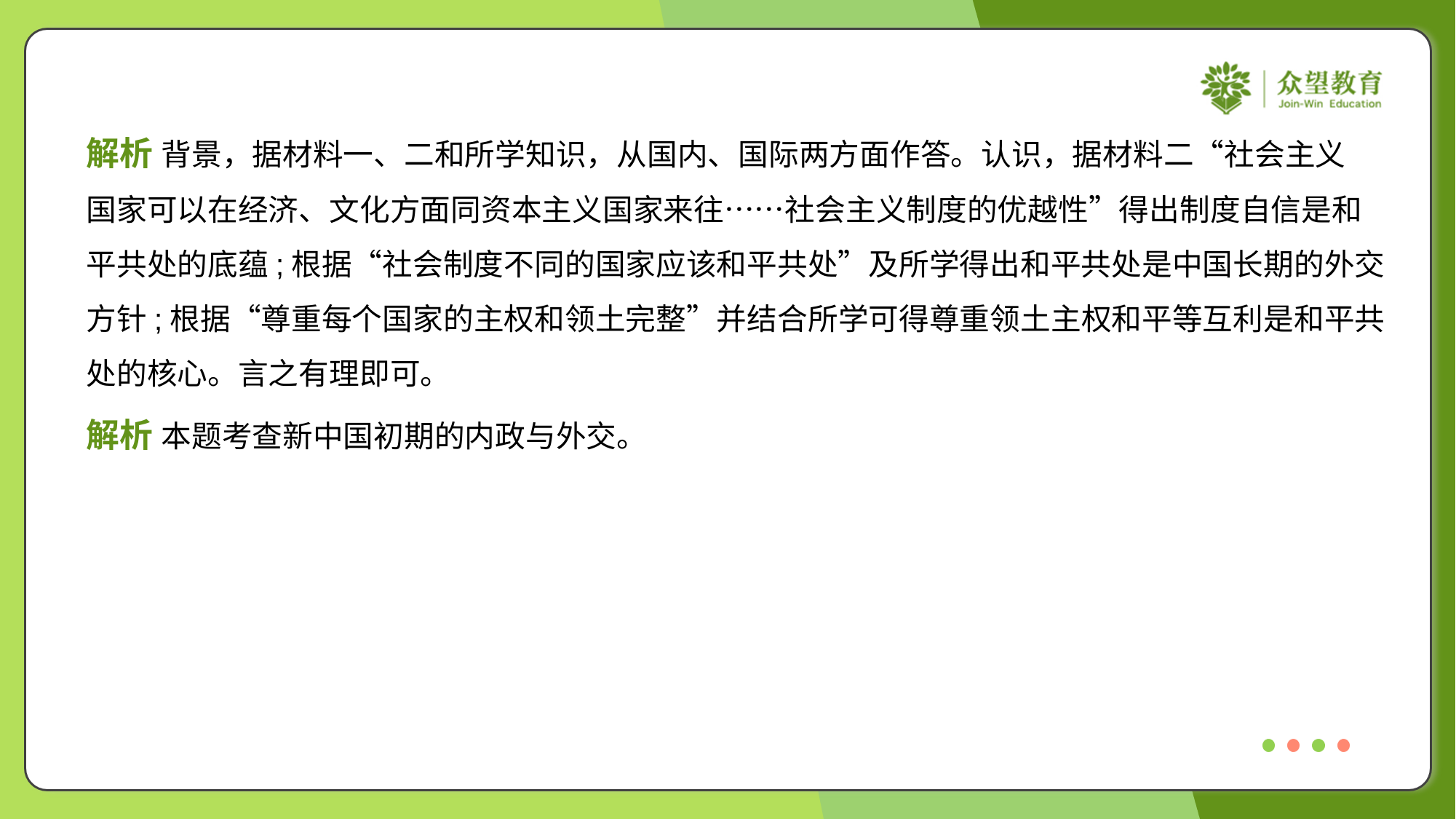

解析 背景，据材料一、二和所学知识，从国内、国际两方面作答。认识，据材料二“社会主义
国家可以在经济、文化方面同资本主义国家来往……社会主义制度的优越性”得出制度自信是和
平共处的底蕴;根据“社会制度不同的国家应该和平共处”及所学得出和平共处是中国长期的外交
方针;根据“尊重每个国家的主权和领土完整”并结合所学可得尊重领土主权和平等互利是和平共
处的核心。言之有理即可。
解析 本题考查新中国初期的内政与外交。